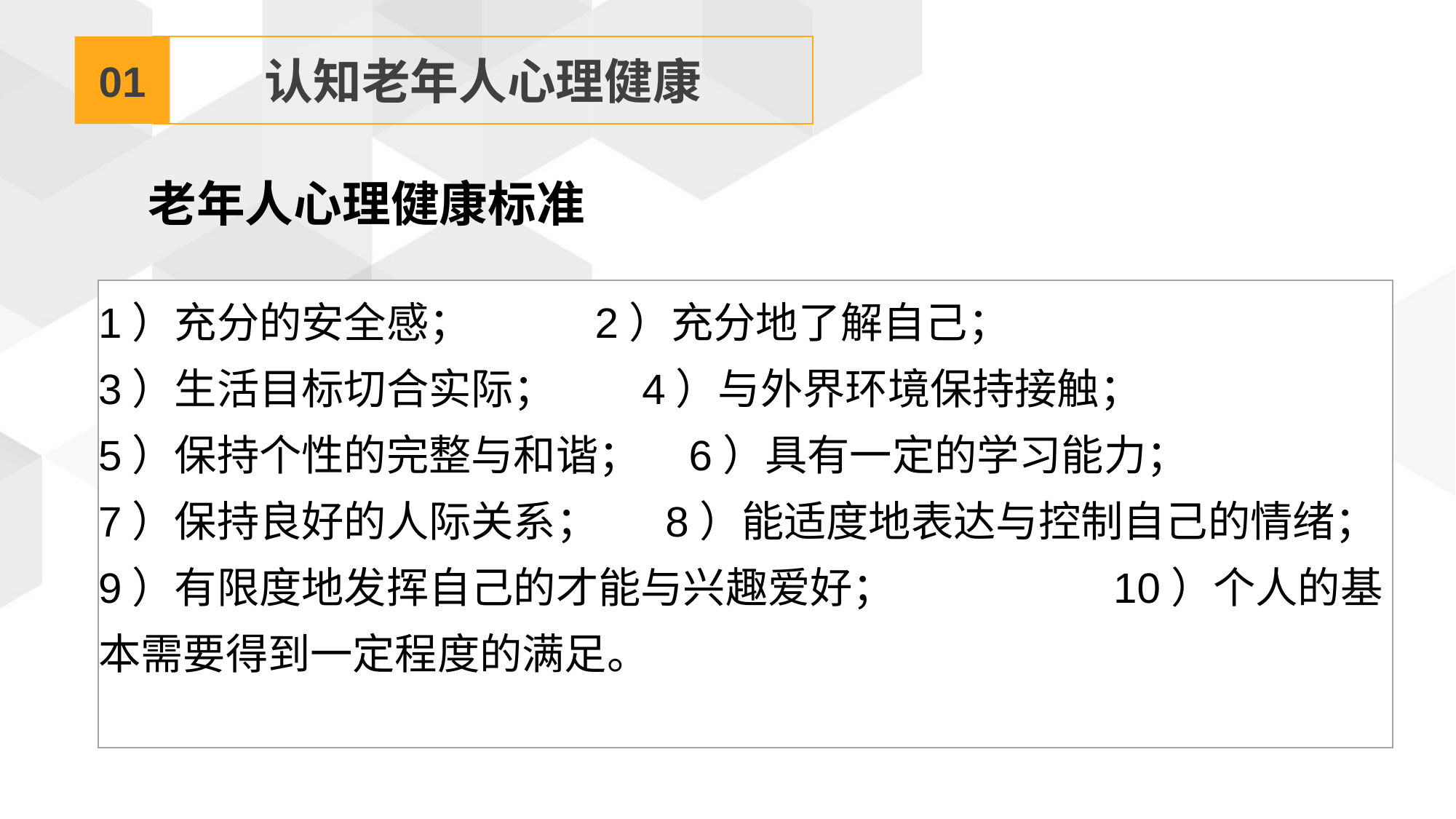

01
认知老年人心理健康
老年人心理健康标准
1）充分的安全感；            2）充分地了解自己；
3）生活目标切合实际；        4）与外界环境保持接触；
5）保持个性的完整与和谐；    6）具有一定的学习能力；
7）保持良好的人际关系；      8）能适度地表达与控制自己的情绪；
9）有限度地发挥自己的才能与兴趣爱好；                      10）个人的基本需要得到一定程度的满足。